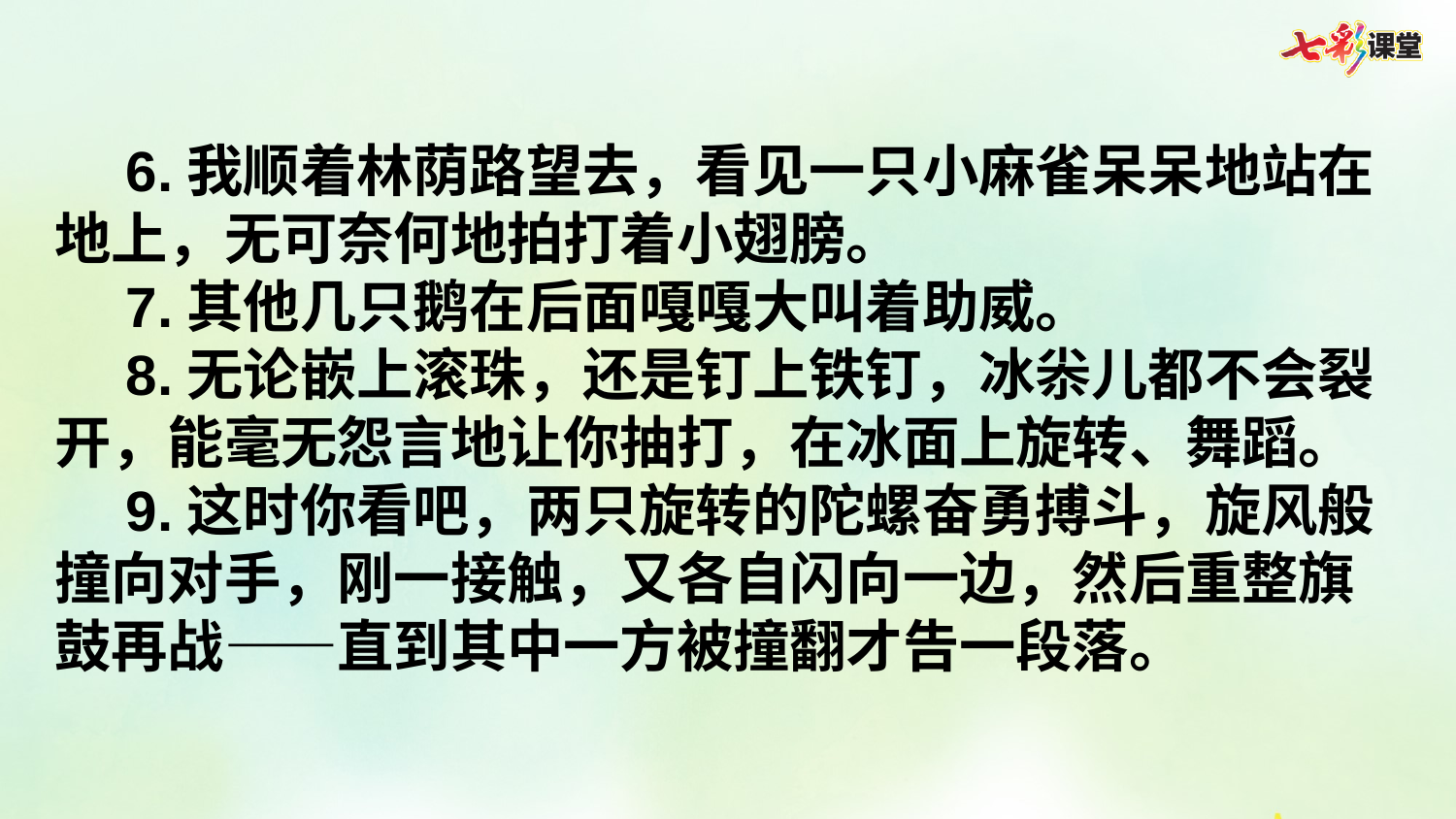

6.我顺着林荫路望去，看见一只小麻雀呆呆地站在地上，无可奈何地拍打着小翅膀。
7.其他几只鹅在后面嘎嘎大叫着助威。
8.无论嵌上滚珠，还是钉上铁钉，冰尜儿都不会裂开，能毫无怨言地让你抽打，在冰面上旋转、舞蹈。
9.这时你看吧，两只旋转的陀螺奋勇搏斗，旋风般撞向对手，刚一接触，又各自闪向一边，然后重整旗鼓再战——直到其中一方被撞翻才告一段落。